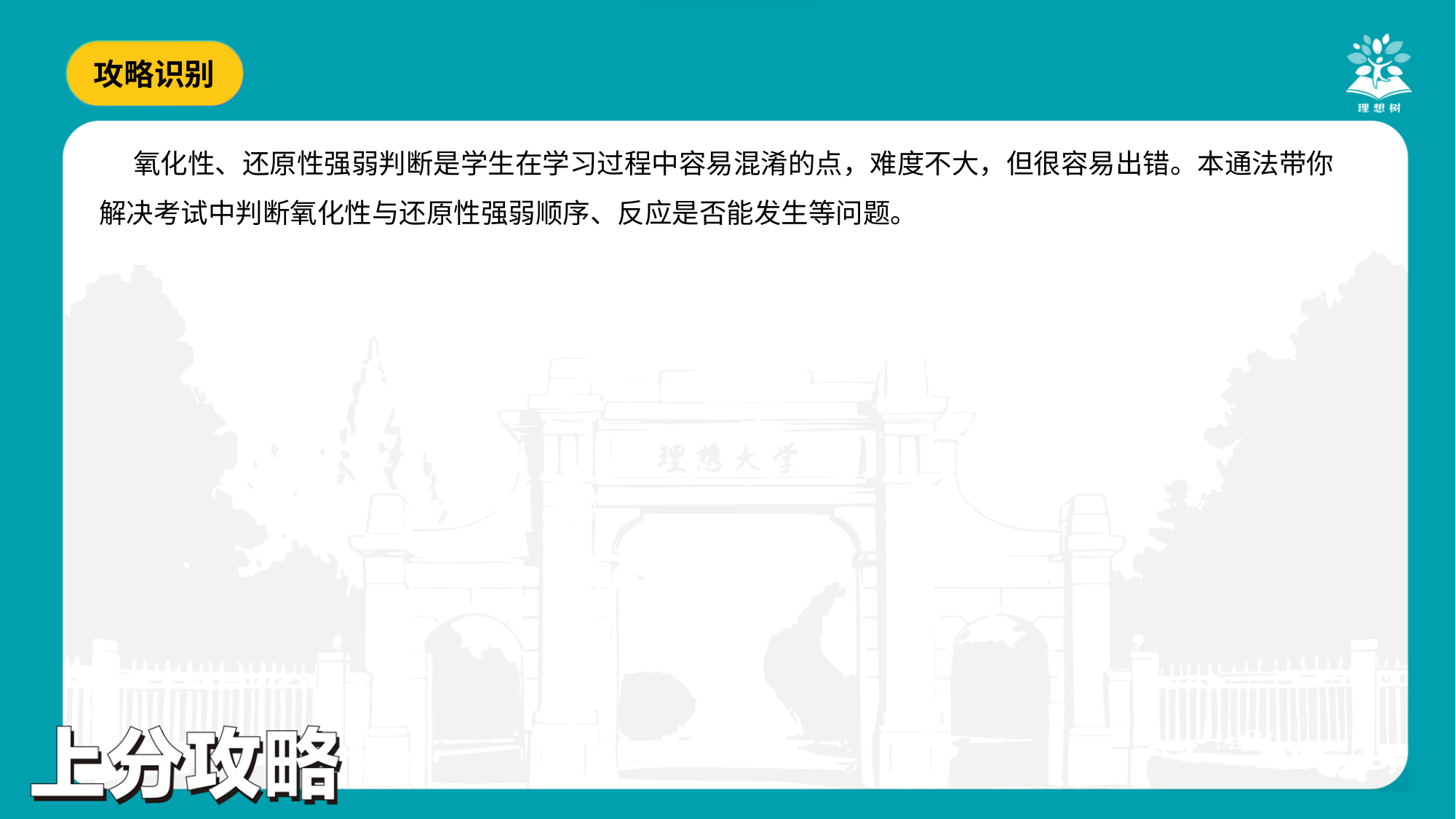

氧化性、还原性强弱判断是学生在学习过程中容易混淆的点，难度不大，但很容易出错。本通法带你
解决考试中判断氧化性与还原性强弱顺序、反应是否能发生等问题。